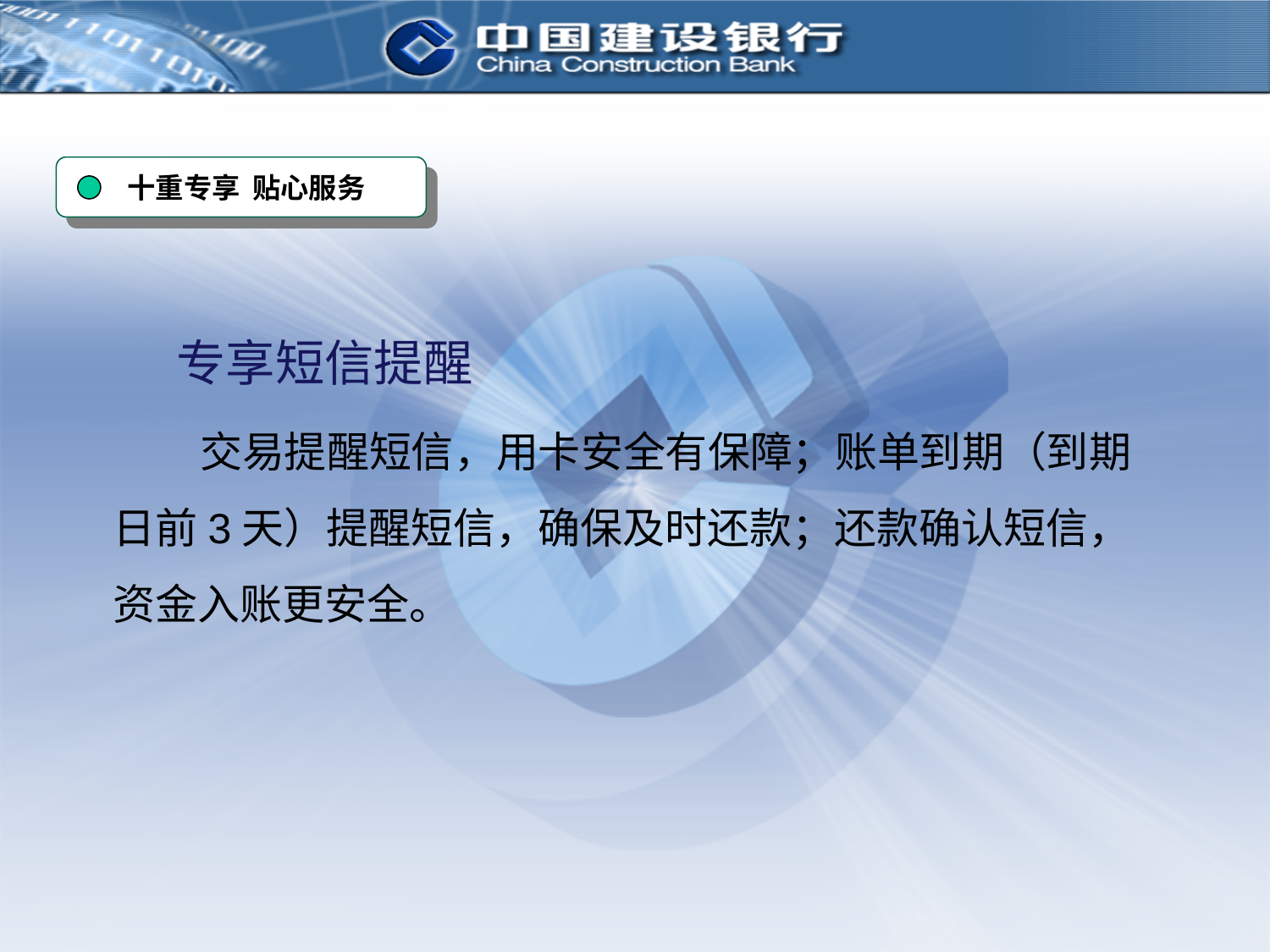

十重专享  贴心服务

专享短信提醒
交易提醒短信，用卡安全有保障；账单到期（到期日前3天）提醒短信，确保及时还款；还款确认短信，资金入账更安全。